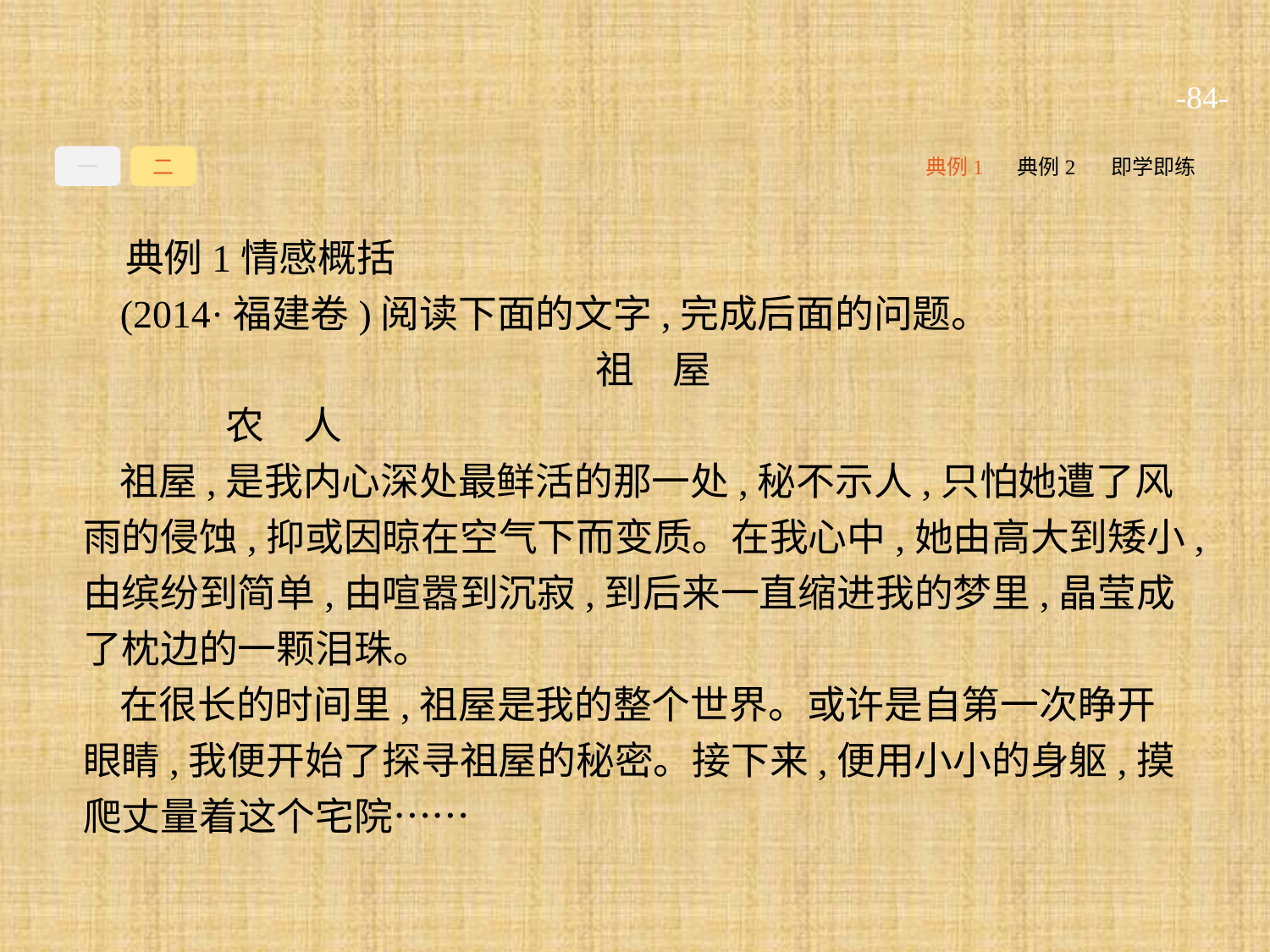

-84-
一
二
典例1
典例2
即学即练
典例1情感概括
(2014·福建卷)阅读下面的文字,完成后面的问题。
祖　屋
	农　人
祖屋,是我内心深处最鲜活的那一处,秘不示人,只怕她遭了风雨的侵蚀,抑或因晾在空气下而变质。在我心中,她由高大到矮小,由缤纷到简单,由喧嚣到沉寂,到后来一直缩进我的梦里,晶莹成了枕边的一颗泪珠。
在很长的时间里,祖屋是我的整个世界。或许是自第一次睁开眼睛,我便开始了探寻祖屋的秘密。接下来,便用小小的身躯,摸爬丈量着这个宅院……